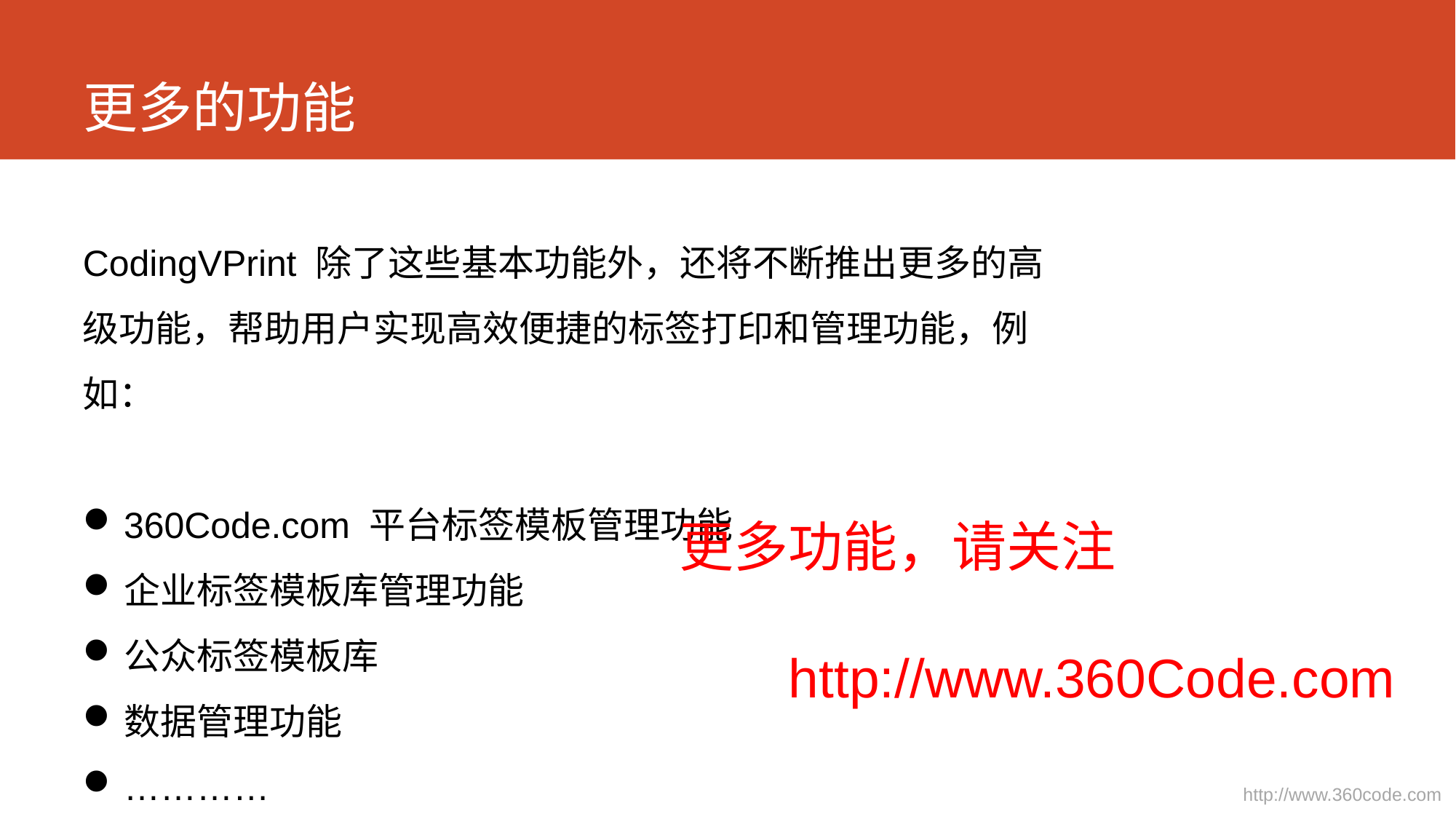

# 更多的功能
CodingVPrint 除了这些基本功能外，还将不断推出更多的高级功能，帮助用户实现高效便捷的标签打印和管理功能，例如：

360Code.com 平台标签模板管理功能
企业标签模板库管理功能
公众标签模板库
数据管理功能
…………
更多功能，请关注

	http://www.360Code.com